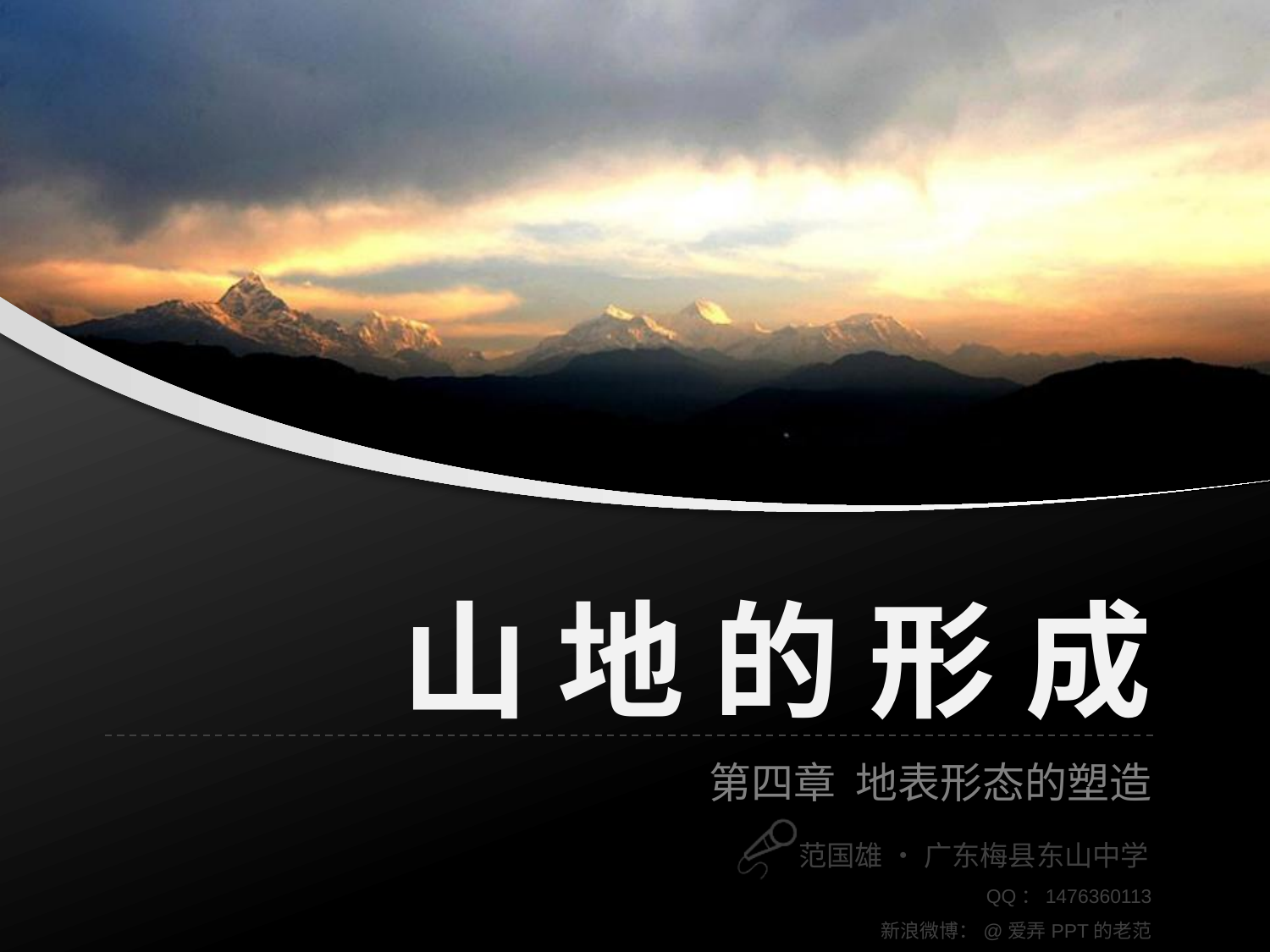

# 山 地 的 形 成
第四章  地表形态的塑造
QQ：1476360113
新浪微博：@爱弄PPT的老范